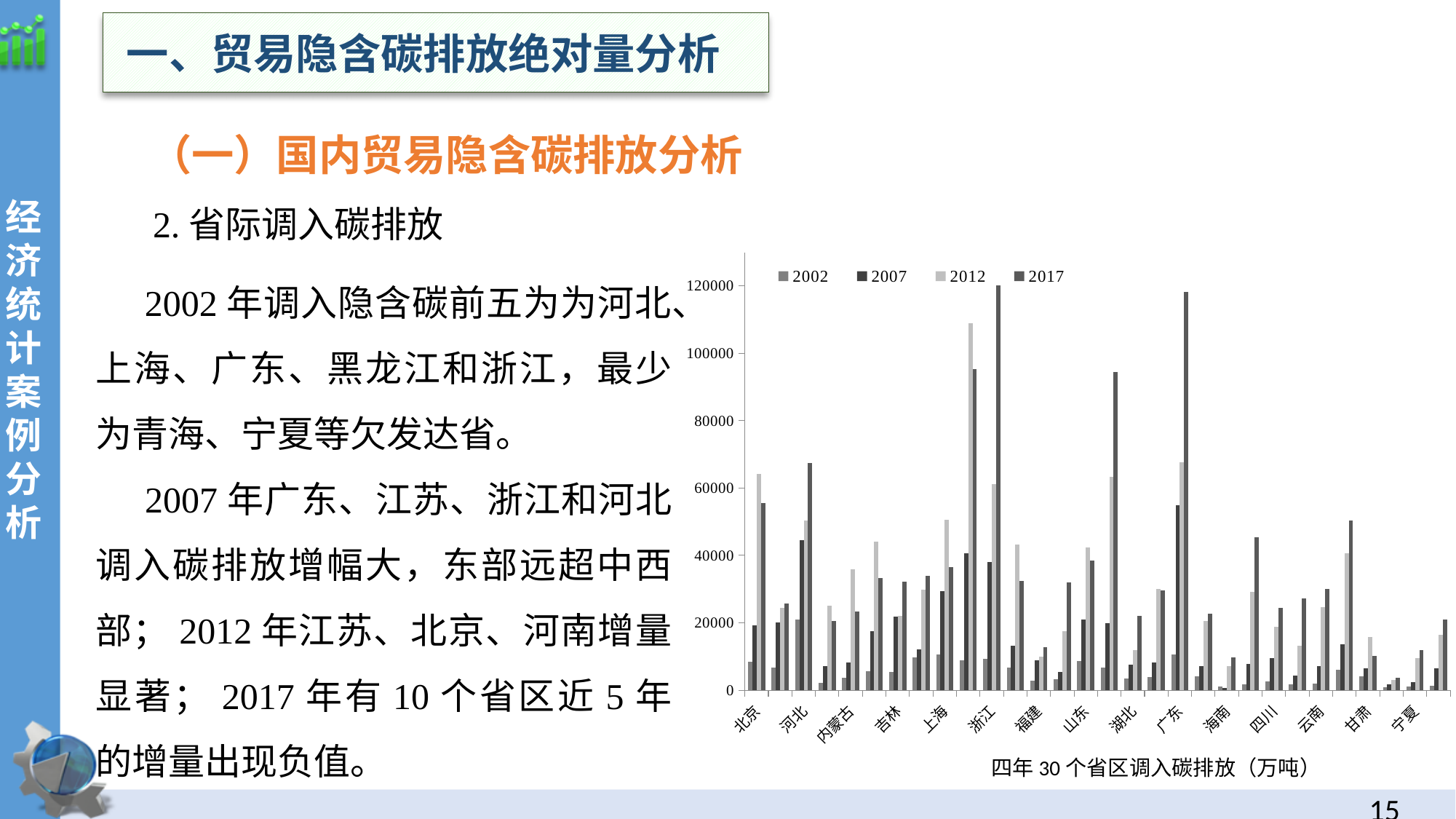

一、贸易隐含碳排放绝对量分析
   （一）国内贸易隐含碳排放分析
2.省际调入碳排放

经
济统计案例分析

### Chart

| Category | 2002 | 2007 | 2012 | 2017 |
|---|---|---|---|---|
|  北京 | 8422.93902083295 | 19230.2398552204 | 64129.1185263189 | 55651.4141491785 |
|  天津 | 6654.62464914626 | 20007.5464864875 | 24425.5657405857 | 25613.4028215288 |
|  河北 | 20999.3641310131 | 44481.4505683063 | 50465.0310266707 | 67482.0992434238 |
|  山西 | 2102.25476119393 | 7140.90894148999 | 25077.8884921074 | 20468.8994954856 |
|  内蒙古 | 3695.32319436587 | 8125.81675111776 | 35848.2520716947 | 23401.3799618286 |
|  辽宁 | 5623.0984601026 | 17587.924502135 | 44006.5400803123 | 33366.7624721636 |
|  吉林 | 5354.10262203108 | 21910.0066851898 | 22015.1470153709 | 32170.8651958288 |
|  黑龙江 | 9761.97169099515 | 12193.9184918677 | 29932.4840510091 | 33977.1301458359 |
|  上海 | 10694.6195075414 | 29500.6382594275 | 50598.1431102662 | 36595.6451711796 |
|  江苏 | 8881.16163755167 | 40629.0662222172 | 108974.1098801 | 95313.5330589444 |
|  浙江 | 9399.83342072217 | 38060.4136908055 | 61172.0499771142 | 120083.748080916 |
|  安徽 | 6761.48328277795 | 13295.1584302985 | 43294.0975726232 | 32492.3782771952 |
|  福建 | 2906.65875321496 | 8830.15364368999 | 9962.57877061349 | 12777.0063260326 |
|  江西 | 3169.48799703667 | 5520.41602022804 | 17557.7007659642 | 32091.4981552291 |
|  山东 | 8758.97499747767 | 20980.5487923939 | 42328.982223796 | 38564.4069036622 |
|  河南 | 6782.52972822848 | 19903.7075773207 | 63445.5761597902 | 94488.4489329152 |
|  湖北 | 3485.48261108039 | 7483.77633519289 | 11893.775073086 | 22032.1216965127 |
|  湖南 | 4002.32619683675 | 8307.37346230461 | 30124.7707784918 | 29695.9769004352 |
|  广东 | 10533.5761750682 | 54804.3445329787 | 67685.8555736333 | 118325.467200749 |
|  广西 | 4182.69049199662 | 7117.51219925011 | 20634.6803203867 | 22695.8564953917 |
|  海南 | 1002.70707024511 | 573.519039992939 | 7047.72762089293 | 9688.64705754839 |
|  重庆 | 1683.05990190406 | 7857.50043893302 | 29202.3173547429 | 45416.4475991319 |
|  四川 | 2566.94593643707 | 9419.33442491143 | 18742.0880062301 | 24445.2759622927 |
|  贵州 | 1750.42471635113 | 4417.08273186753 | 13198.4637294765 | 27224.1525774791 |
|  云南 | 1968.15392653516 | 7090.53222091031 | 24619.3554574965 | 30021.5218696073 |
|  陕西 | 5998.66580044693 | 13578.4560007682 | 40707.385667971 | 50258.7080915895 |
|  甘肃 | 4017.58445802727 | 6544.98203083646 | 15793.7639173431 | 10115.967368156 |
|  青海 | 774.792127084934 | 1768.69127115475 | 3097.38636849421 | 3721.10256571358 |
|  宁夏 | 1185.61133757917 | 2455.87801533931 | 9518.69980717041 | 11814.0462454861 |
|  新疆 | 1330.19812220996 | 6570.34920434684 | 16406.7299928898 | 21009.2686295608 |
     2002年调入隐含碳前五为为河北、上海、广东、黑龙江和浙江，最少为青海、宁夏等欠发达省。
     2007年广东、江苏、浙江和河北调入碳排放增幅大，东部远超中西部；2012年江苏、北京、河南增量显著；2017年有10个省区近5年的增量出现负值。

四年30个省区调入碳排放（万吨）
15